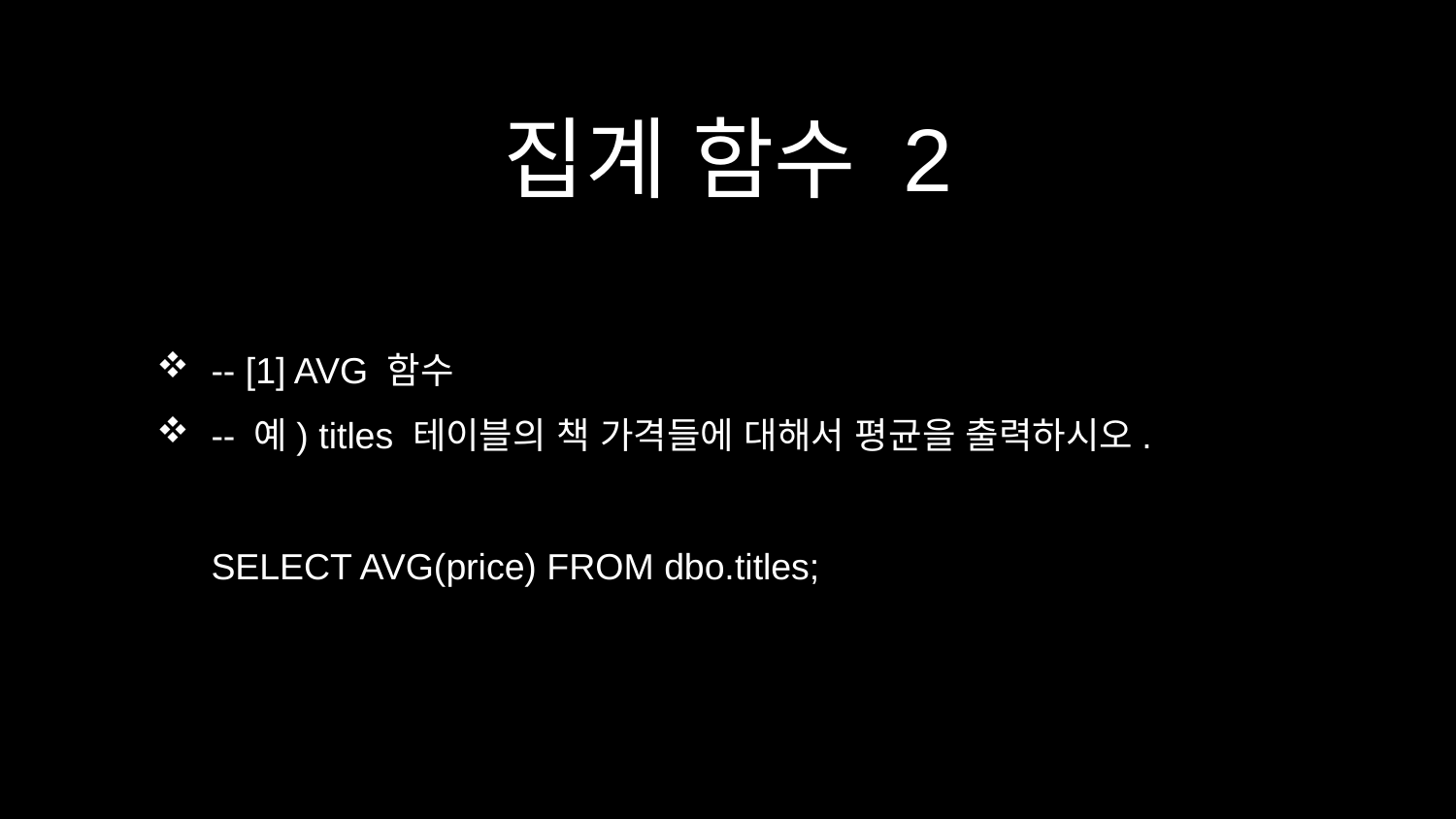

# 집계 함수 2
-- [1] AVG 함수
-- 예) titles 테이블의 책 가격들에 대해서 평균을 출력하시오.
SELECT AVG(price) FROM dbo.titles;